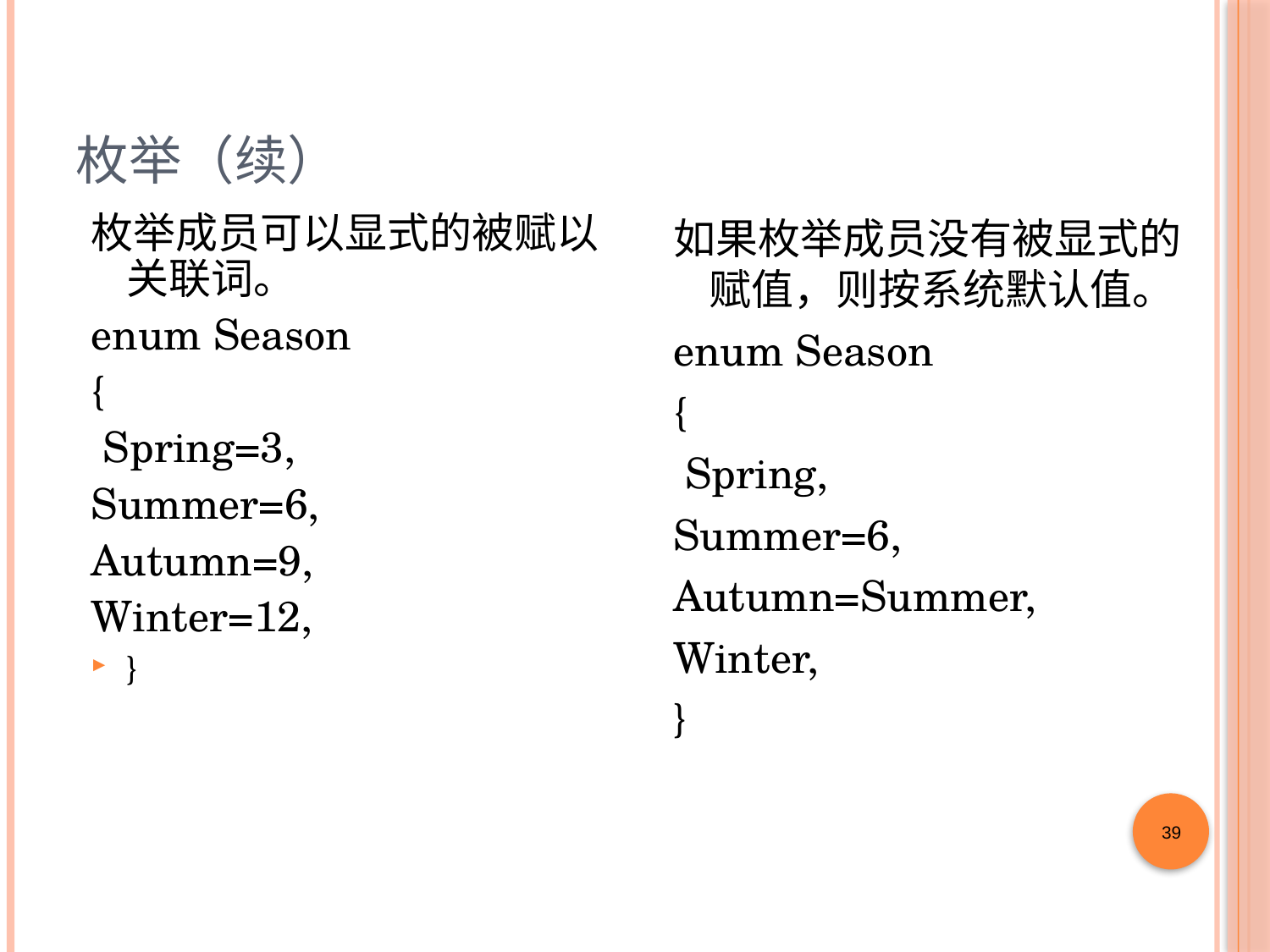

# 枚举（续）
枚举成员可以显式的被赋以关联词。
enum Season
{
 Spring=3,
Summer=6,
Autumn=9,
Winter=12,
}
如果枚举成员没有被显式的赋值，则按系统默认值。
enum Season
{
 Spring,
Summer=6,
Autumn=Summer,
Winter,
}
39